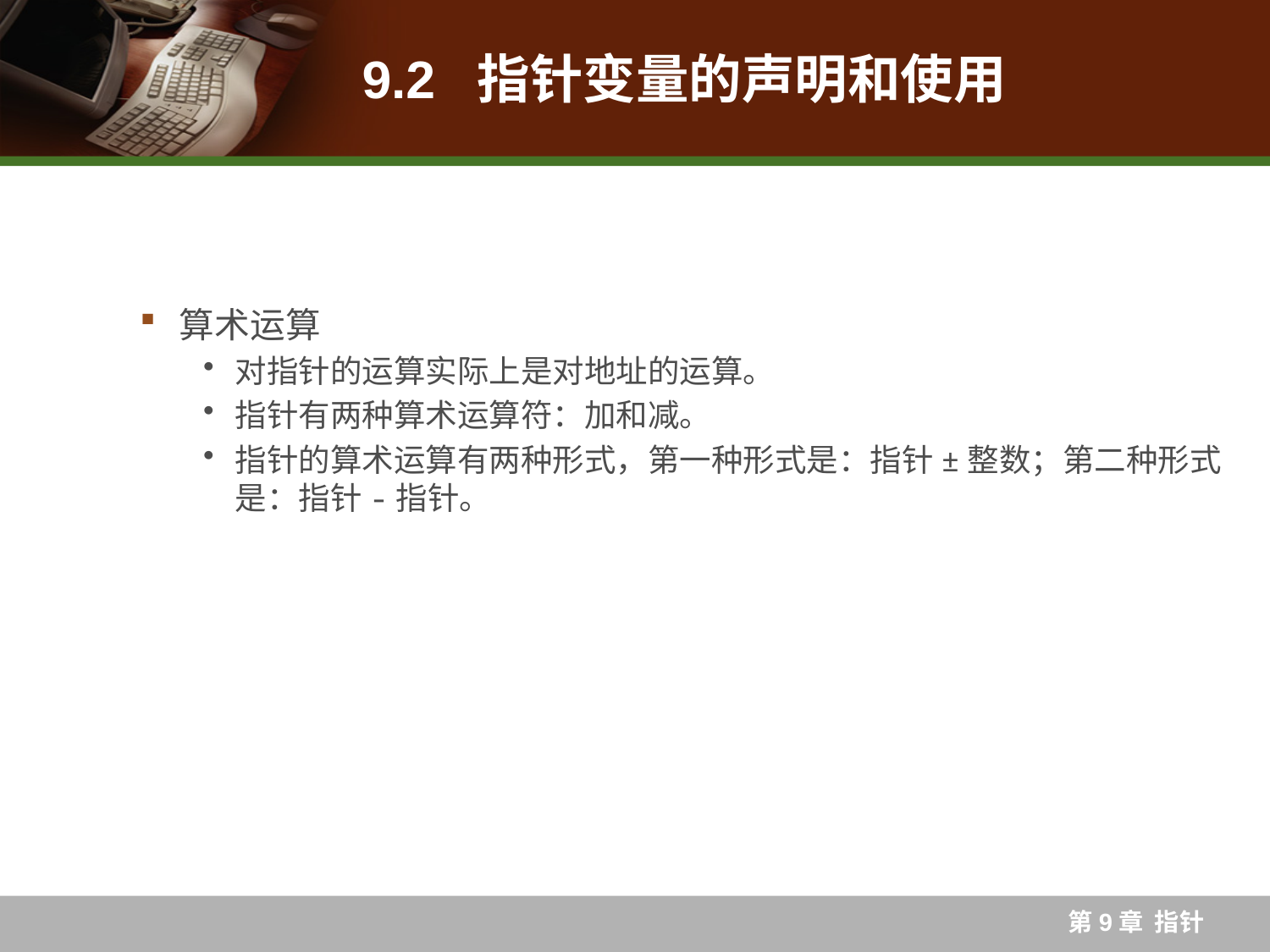

# 9.2  指针变量的声明和使用
算术运算
对指针的运算实际上是对地址的运算。
指针有两种算术运算符：加和减。
指针的算术运算有两种形式，第一种形式是：指针±整数；第二种形式是：指针-指针。
第9章  指针